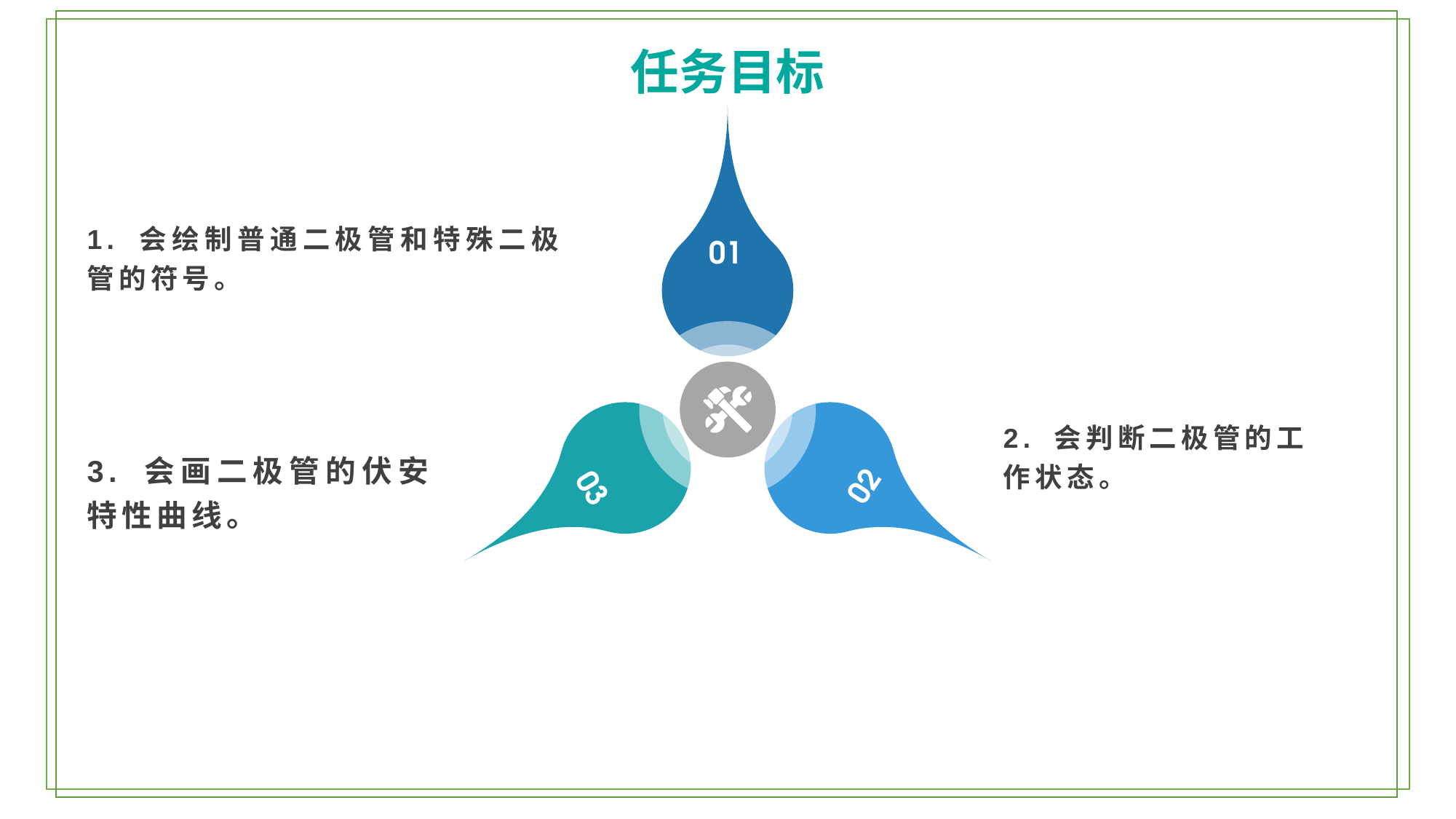

任务目标
1. 会绘制普通二极管和特殊二极管的符号。

01

2. 会判断二极管的工作状态。

3. 会画二极管的伏安特性曲线。
02
03